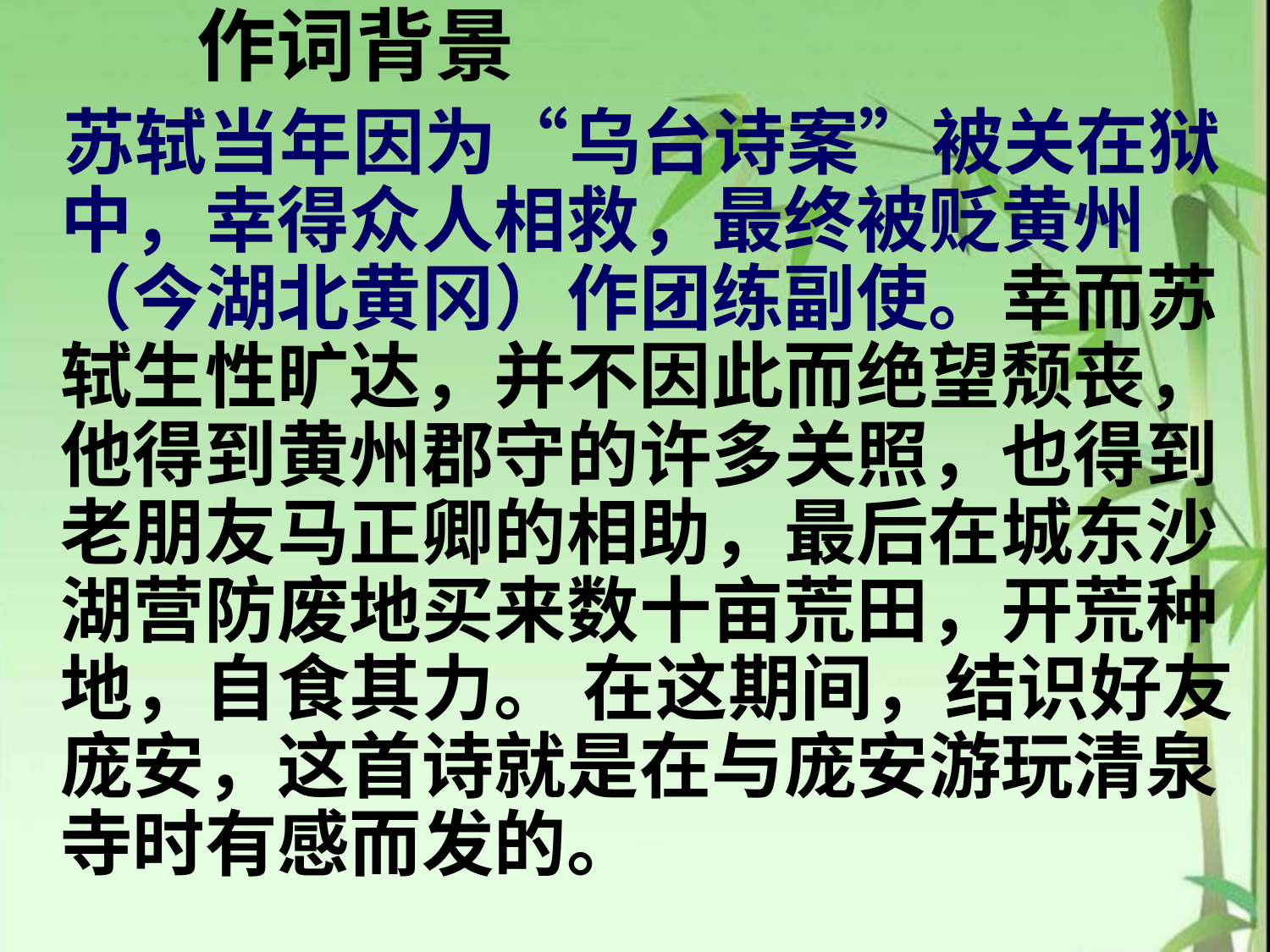

作词背景
  苏轼当年因为“乌台诗案”被关在狱中，幸得众人相救，最终被贬黄州（今湖北黄冈）作团练副使。幸而苏轼生性旷达，并不因此而绝望颓丧，他得到黄州郡守的许多关照，也得到老朋友马正卿的相助，最后在城东沙湖营防废地买来数十亩荒田，开荒种地，自食其力。 在这期间，结识好友庞安，这首诗就是在与庞安游玩清泉寺时有感而发的。